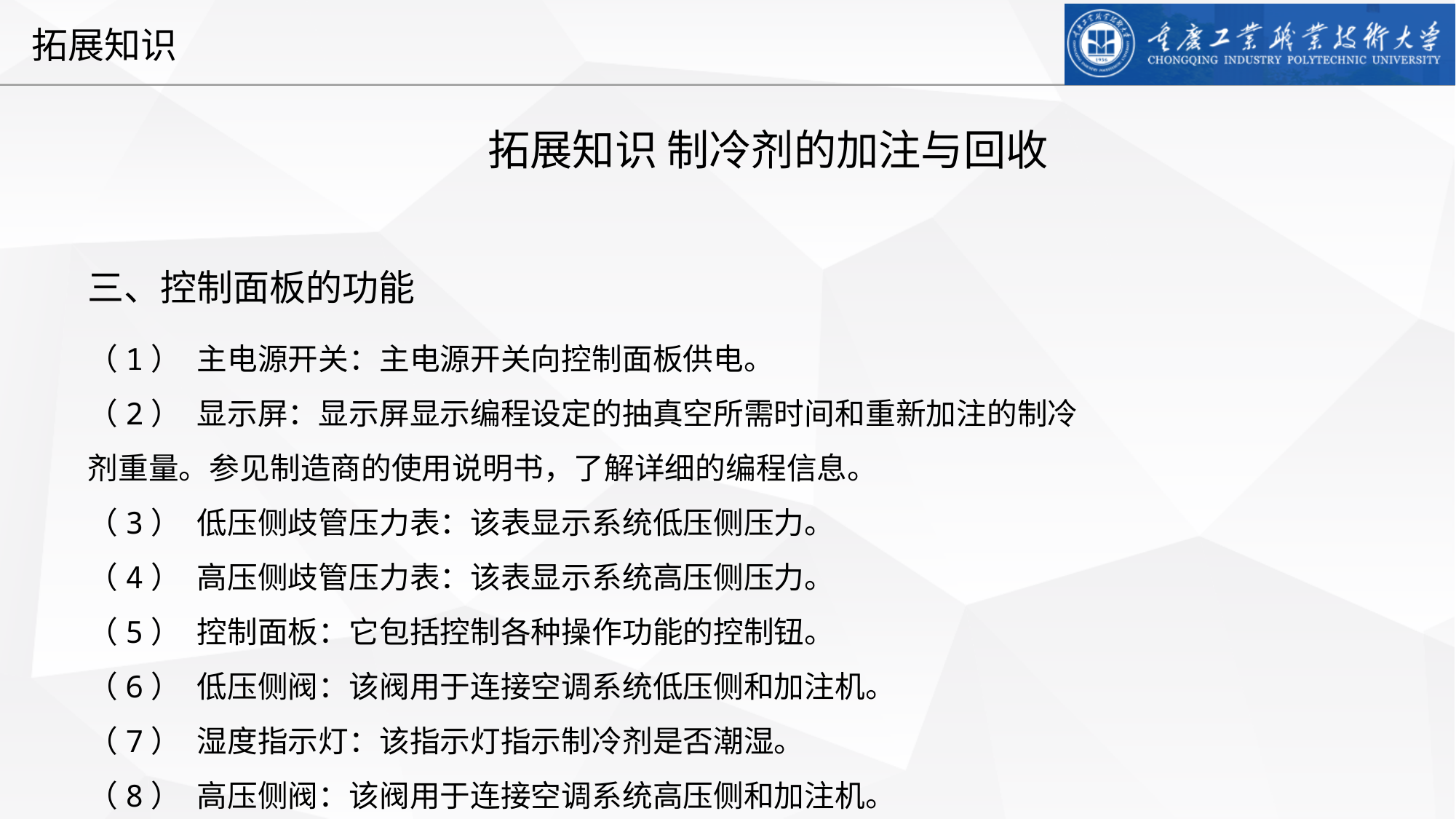

拓展知识 制冷剂的加注与回收
三、控制面板的功能
（1）	主电源开关：主电源开关向控制面板供电。
（2）	显示屏：显示屏显示编程设定的抽真空所需时间和重新加注的制冷剂重量。参见制造商的使用说明书，了解详细的编程信息。
（3）	低压侧歧管压力表：该表显示系统低压侧压力。
（4）	高压侧歧管压力表：该表显示系统高压侧压力。
（5）	控制面板：它包括控制各种操作功能的控制钮。
（6）	低压侧阀：该阀用于连接空调系统低压侧和加注机。
（7）	湿度指示灯：该指示灯指示制冷剂是否潮湿。
（8）	高压侧阀：该阀用于连接空调系统高压侧和加注机。